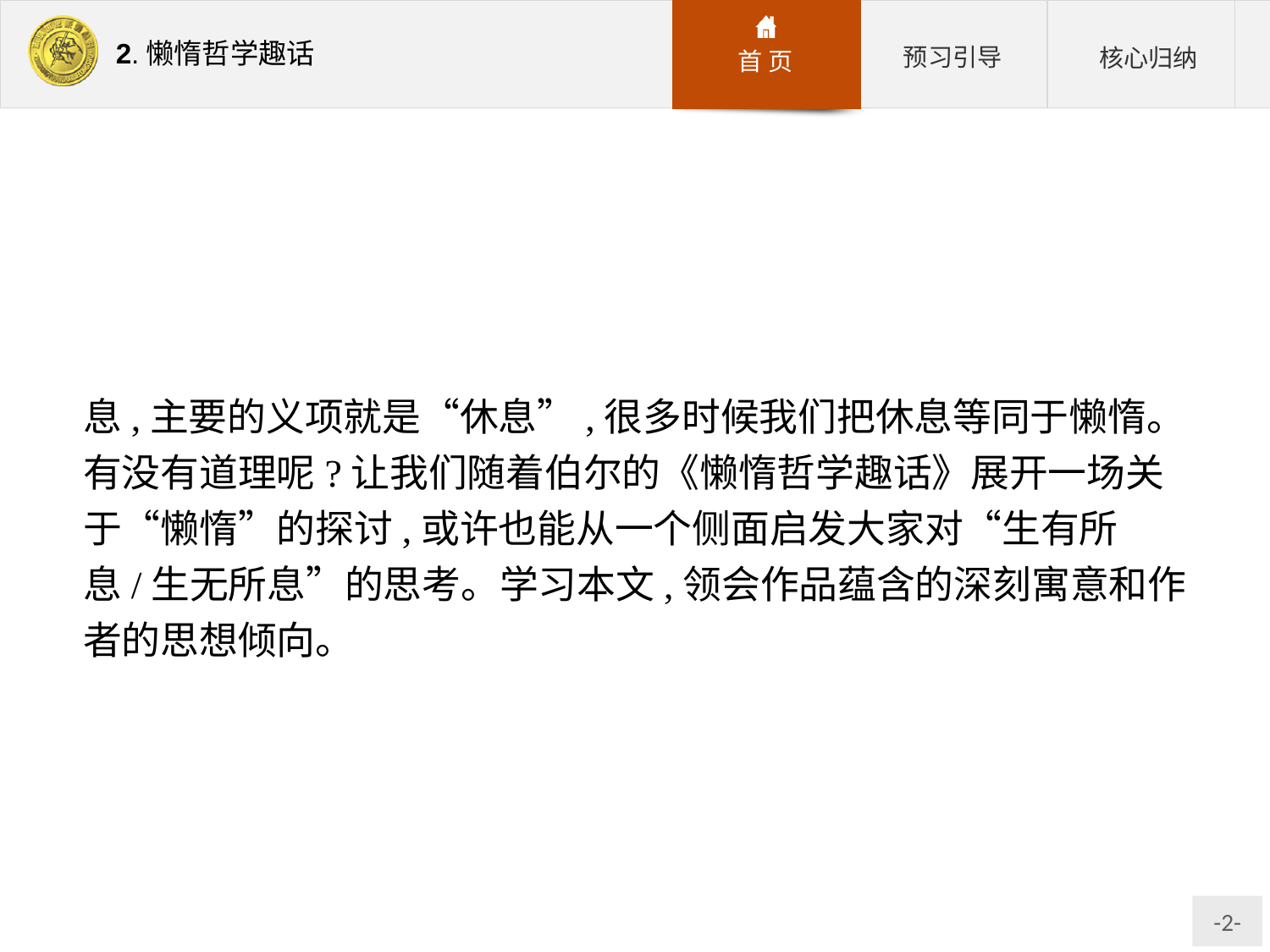

息,主要的义项就是“休息”,很多时候我们把休息等同于懒惰。有没有道理呢?让我们随着伯尔的《懒惰哲学趣话》展开一场关于“懒惰”的探讨,或许也能从一个侧面启发大家对“生有所息/生无所息”的思考。学习本文,领会作品蕴含的深刻寓意和作者的思想倾向。